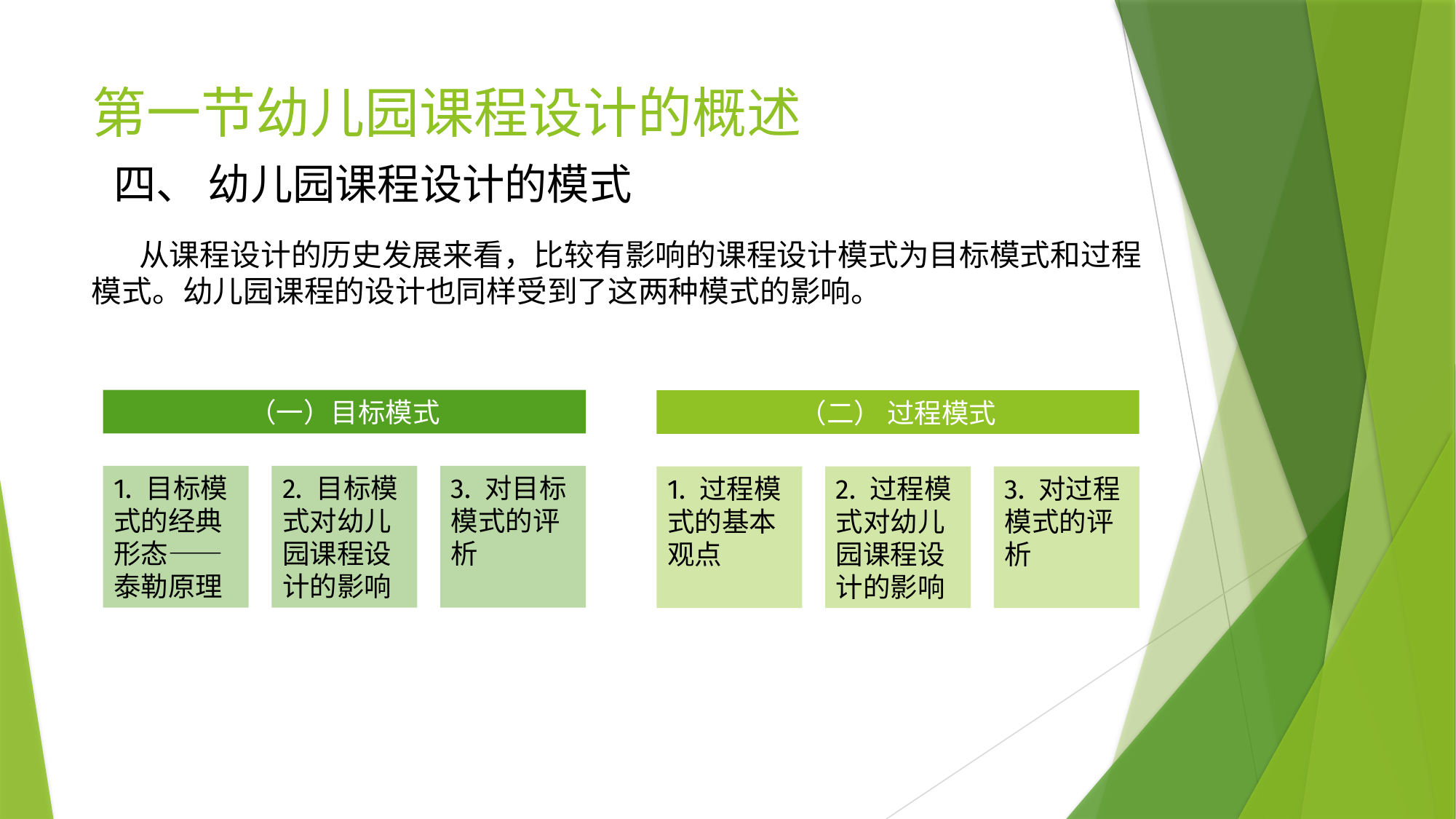

# 第一节幼儿园课程设计的概述
四、 幼儿园课程设计的模式
      从课程设计的历史发展来看，比较有影响的课程设计模式为目标模式和过程模式。幼儿园课程的设计也同样受到了这两种模式的影响。
（一）目标模式
（二） 过程模式
1. 目标模式的经典形态——泰勒原理
2. 目标模式对幼儿园课程设计的影响
3. 对目标模式的评析

1. 过程模式的基本观点

2. 过程模式对幼儿园课程设计的影响
3. 对过程模式的评析